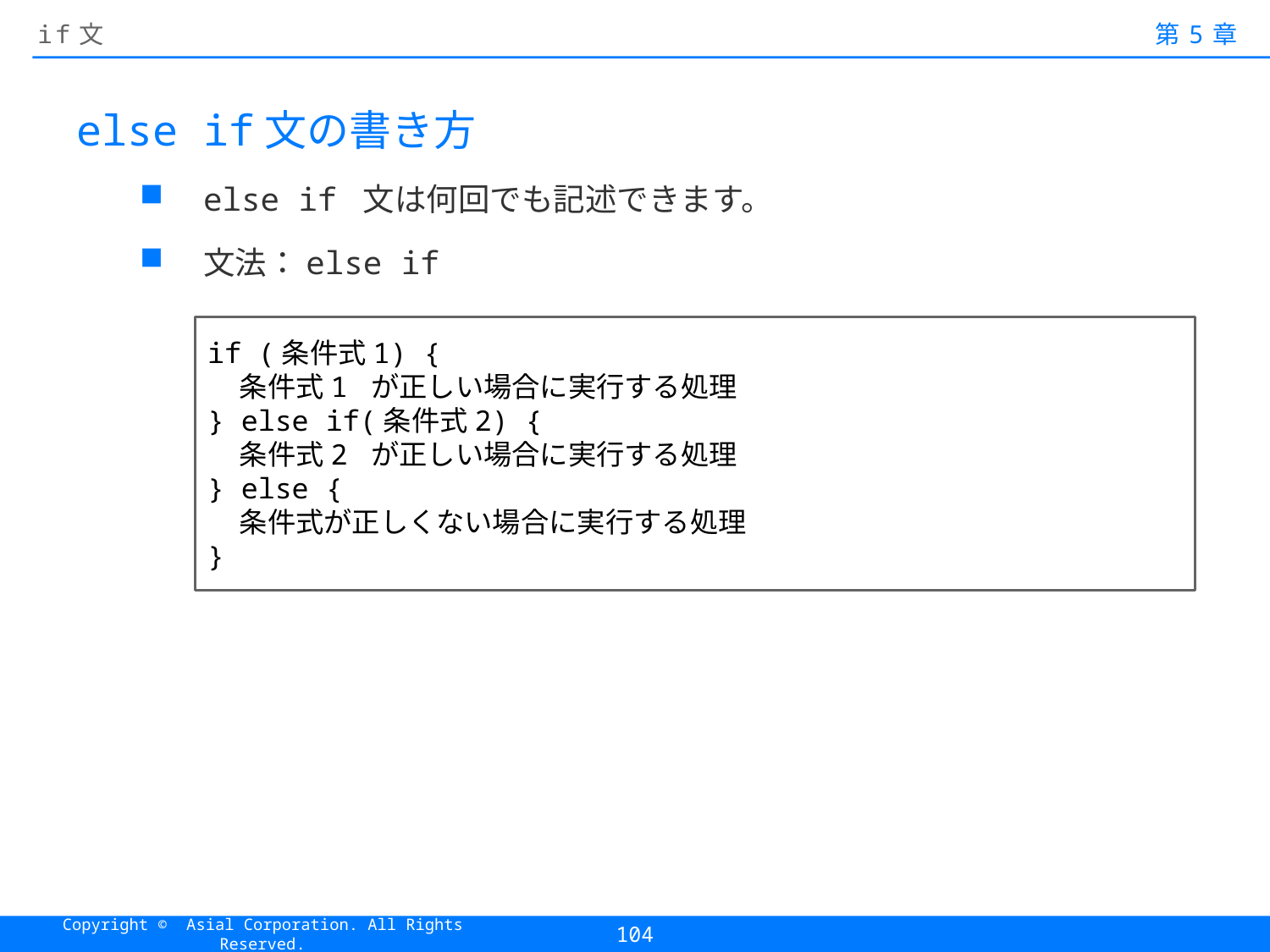

# if文
第5章
else if文の書き方
else if 文は何回でも記述できます。
文法：else if
if (条件式1) {
    条件式1 が正しい場合に実行する処理
} else if(条件式2) {
    条件式2 が正しい場合に実行する処理
} else {
    条件式が正しくない場合に実行する処理
}
104